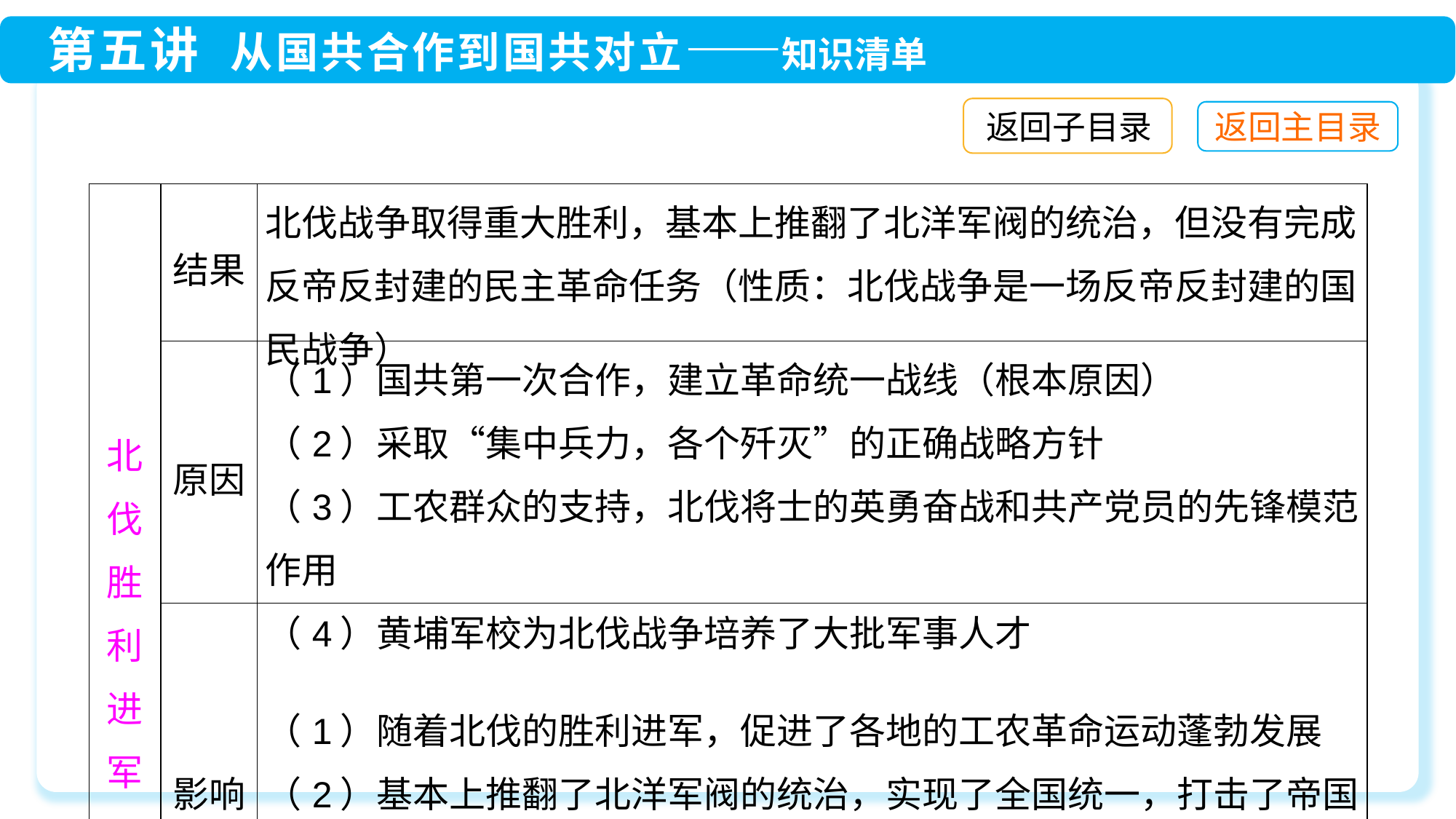

返回子目录
| 北 伐 胜 利 进 军 | 结果 | 北伐战争取得重大胜利，基本上推翻了北洋军阀的统治，但没有完成反帝反封建的民主革命任务（性质：北伐战争是一场反帝反封建的国民战争） |
| --- | --- | --- |
|  | 原因 | （1）国共第一次合作，建立革命统一战线（根本原因） （2）采取“集中兵力，各个歼灭”的正确战略方针 （3）工农群众的支持，北伐将士的英勇奋战和共产党员的先锋模范作用 （4）黄埔军校为北伐战争培养了大批军事人才 |
|  | 影响 | （1）随着北伐的胜利进军，促进了各地的工农革命运动蓬勃发展 （2）基本上推翻了北洋军阀的统治，实现了全国统一，打击了帝国主义侵略势力 |